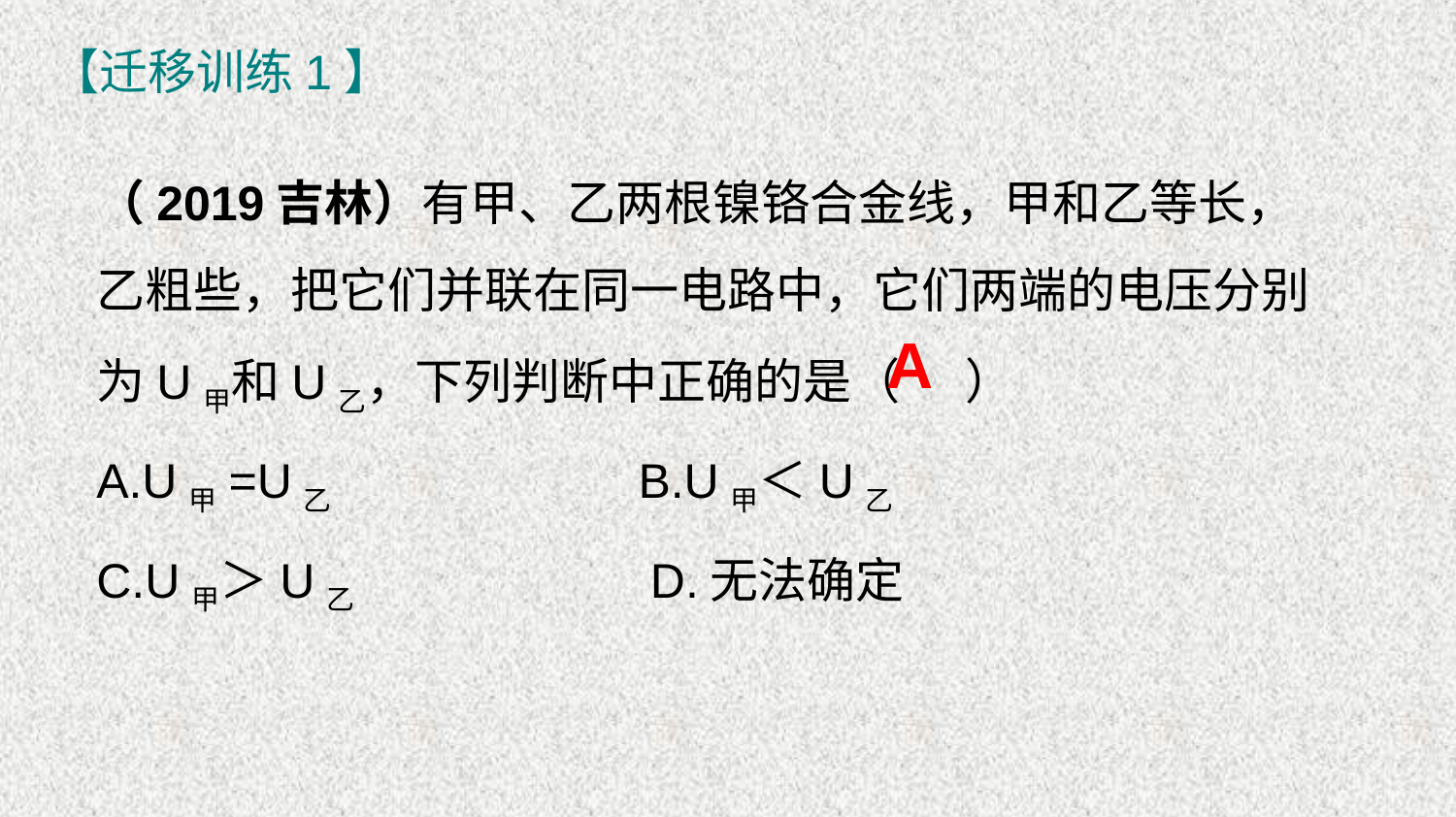

【迁移训练1】
（2019吉林）有甲、乙两根镍铬合金线，甲和乙等长，乙粗些，把它们并联在同一电路中，它们两端的电压分别为U甲和U乙，下列判断中正确的是（      ）
A.U甲=U乙                           B.U甲＜U乙
C.U甲＞U乙                          D.无法确定
 A